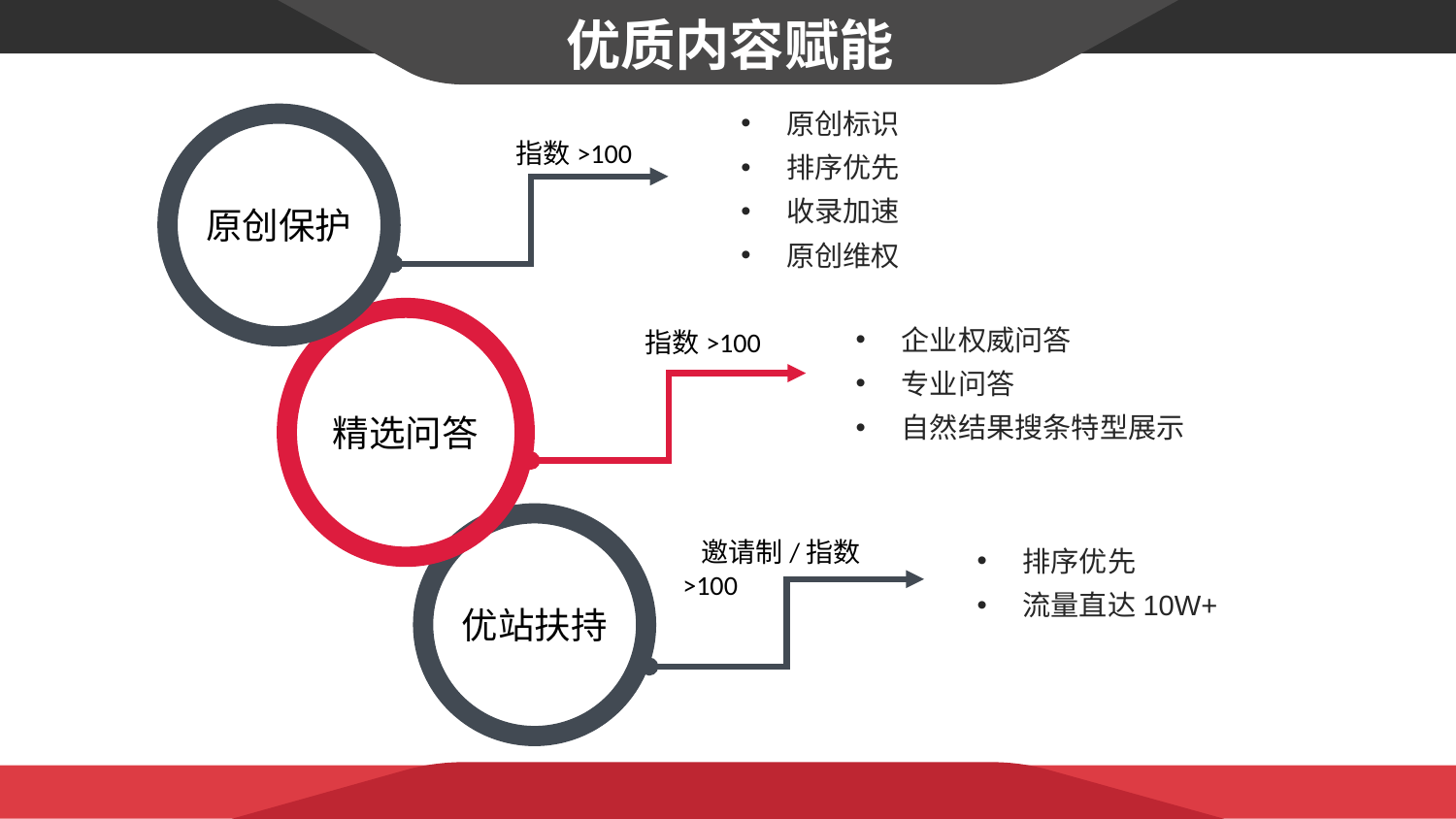

优质内容赋能

原创标识
排序优先
收录加速
原创维权
原创保护
  指数>100
企业权威问答
专业问答
自然结果搜条特型展示
精选问答
  指数>100
排序优先
流量直达10W+
优站扶持
  邀请制/指数>100